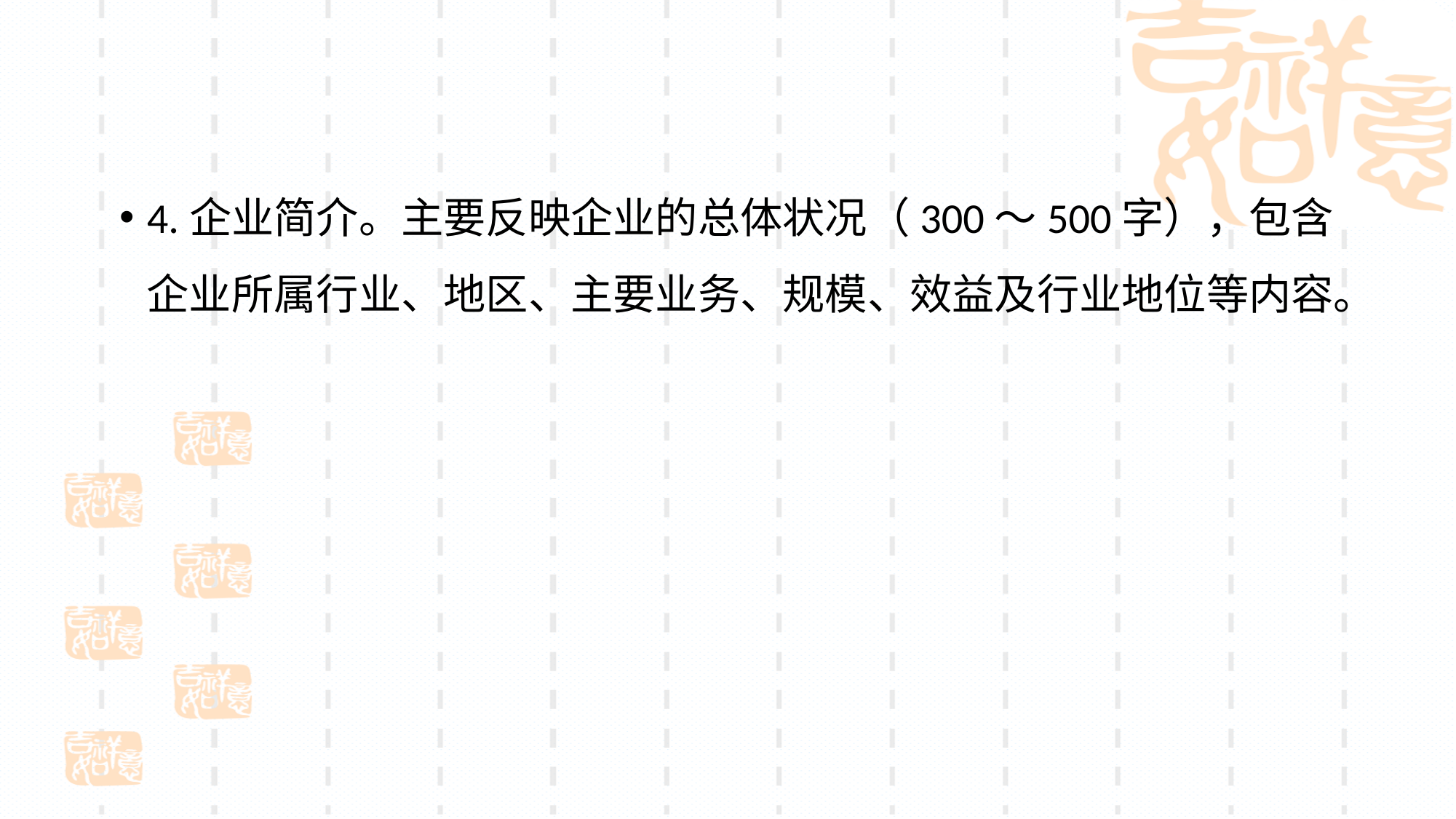

4.企业简介。主要反映企业的总体状况（300～500字），包含企业所属行业、地区、主要业务、规模、效益及行业地位等内容。